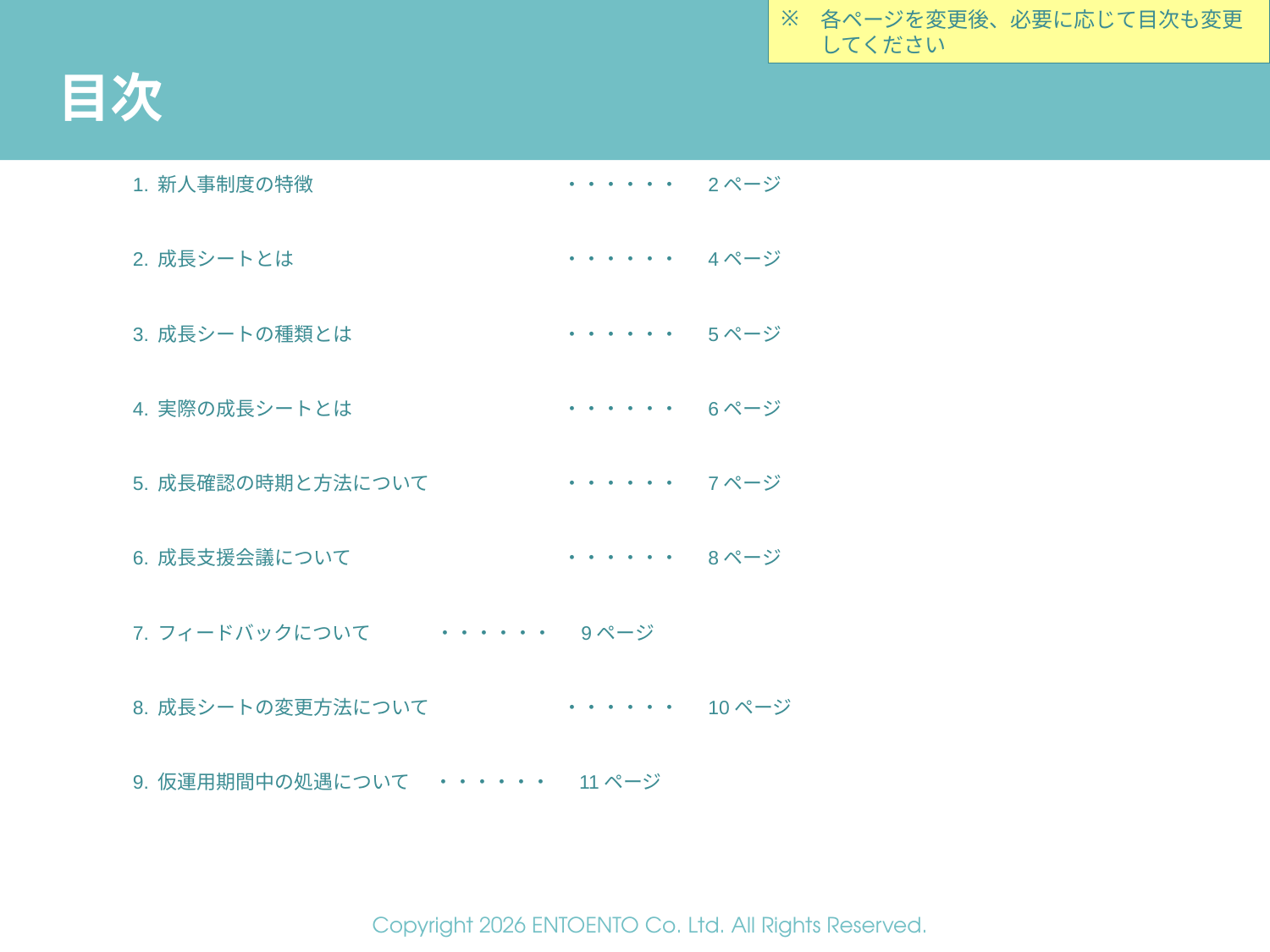

各ページを変更後、必要に応じて目次も変更してください
# 目次
新人事制度の特徴	　　　　　　	　 ・・・・・・　 2ページ

成長シートとは		　 ・・・・・・　 4ページ

成長シートの種類とは		 　・・・・・・　 5ページ

実際の成長シートとは		 　・・・・・・　 6ページ

成長確認の時期と方法について	　 ・・・・・・　 7ページ

成長支援会議について	　　　　　　	 　・・・・・・　 8ページ

フィードバックについて	　 ・・・・・・　 9ページ

成長シートの変更方法について	　 ・・・・・・　 10ページ

仮運用期間中の処遇について	　 ・・・・・・　 11ページ
Copyright 2026 ENTOENTO Co. Ltd. All Rights Reserved.